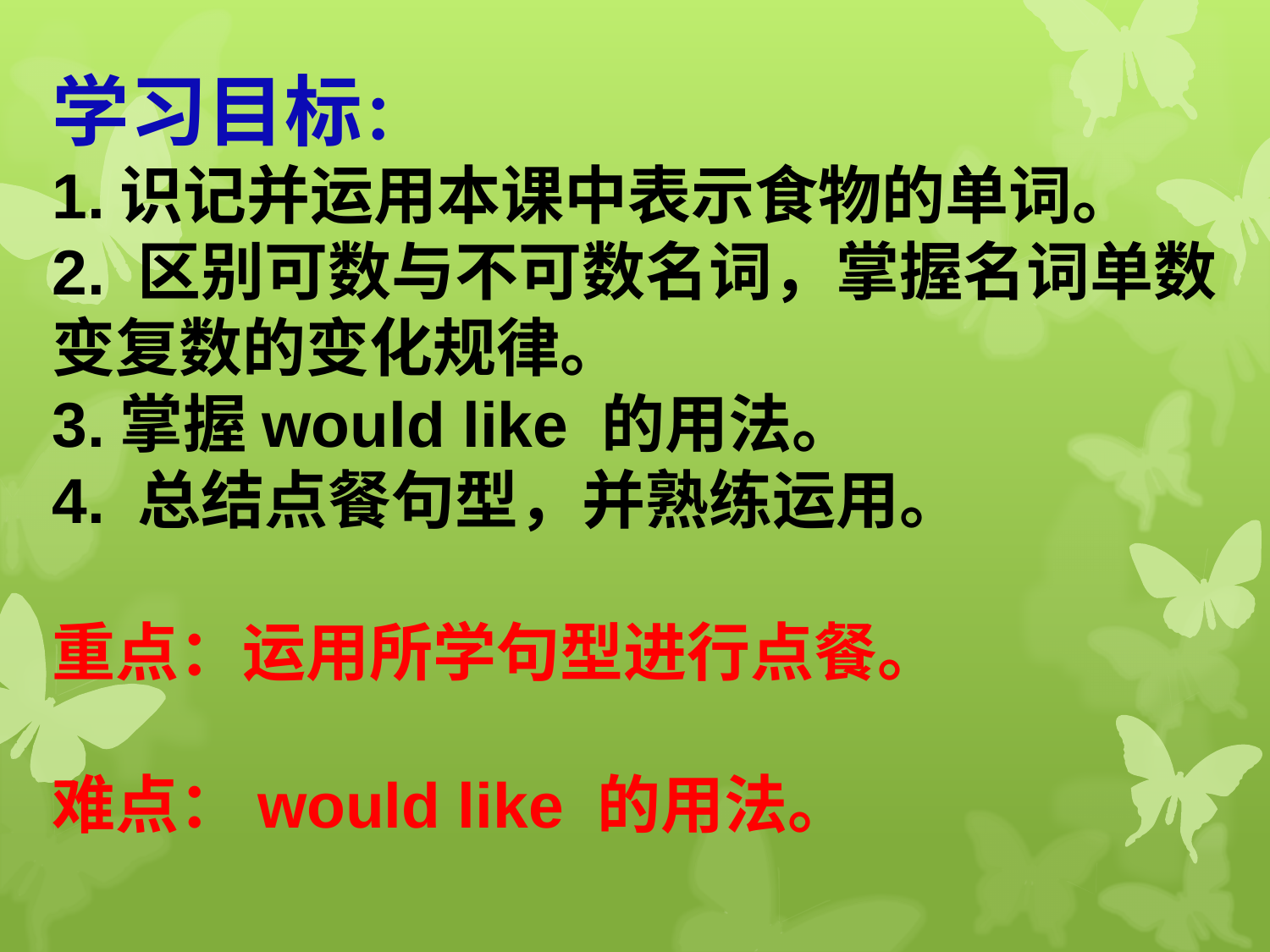

学习目标：
1.识记并运用本课中表示食物的单词。
2. 区别可数与不可数名词，掌握名词单数变复数的变化规律。
3.掌握would like 的用法。
4. 总结点餐句型，并熟练运用。

重点：运用所学句型进行点餐。

难点：would like 的用法。